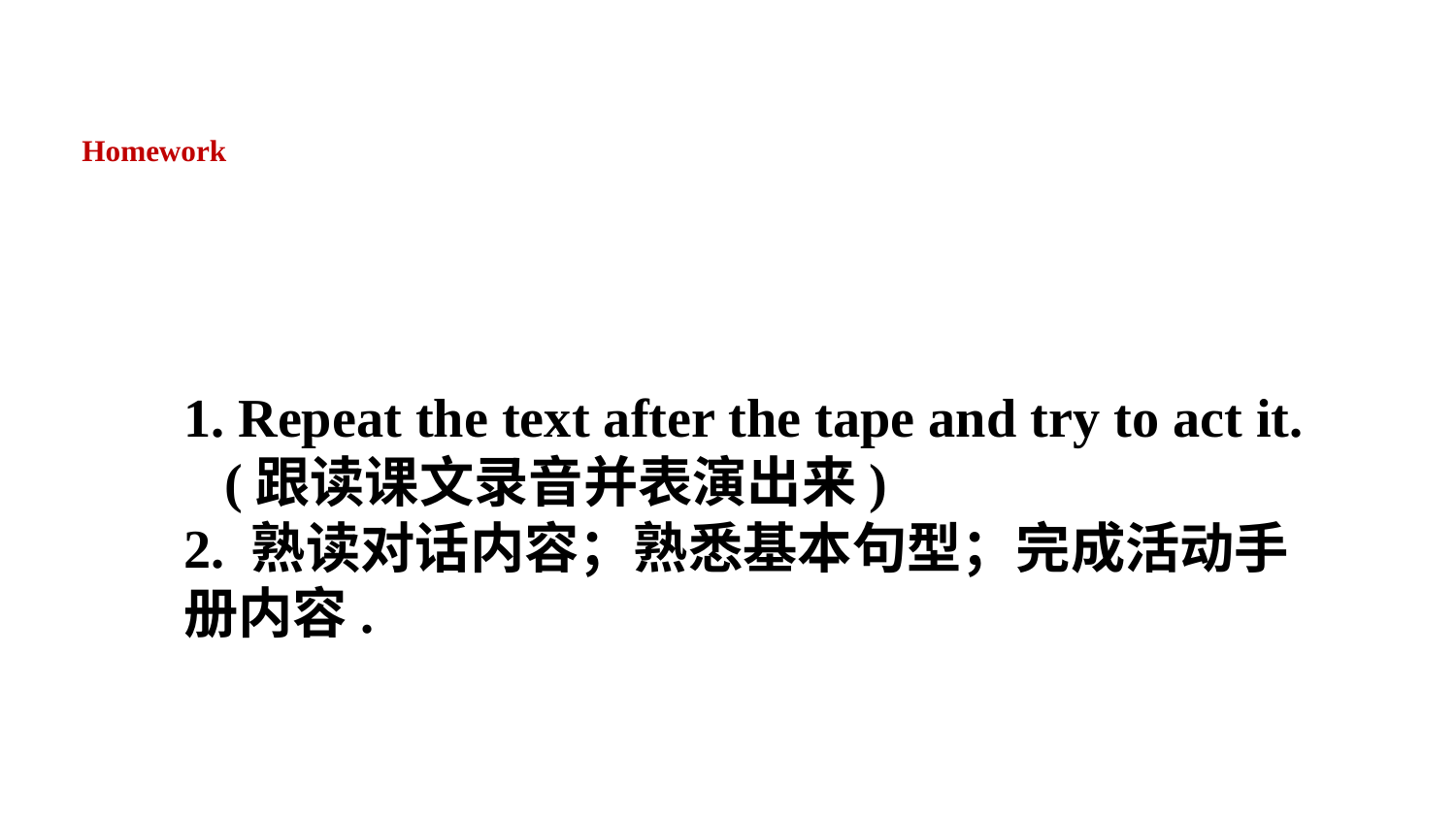

Homework
1. Repeat the text after the tape and try to act it.
   (跟读课文录音并表演出来)
2. 熟读对话内容；熟悉基本句型；完成活动手册内容.